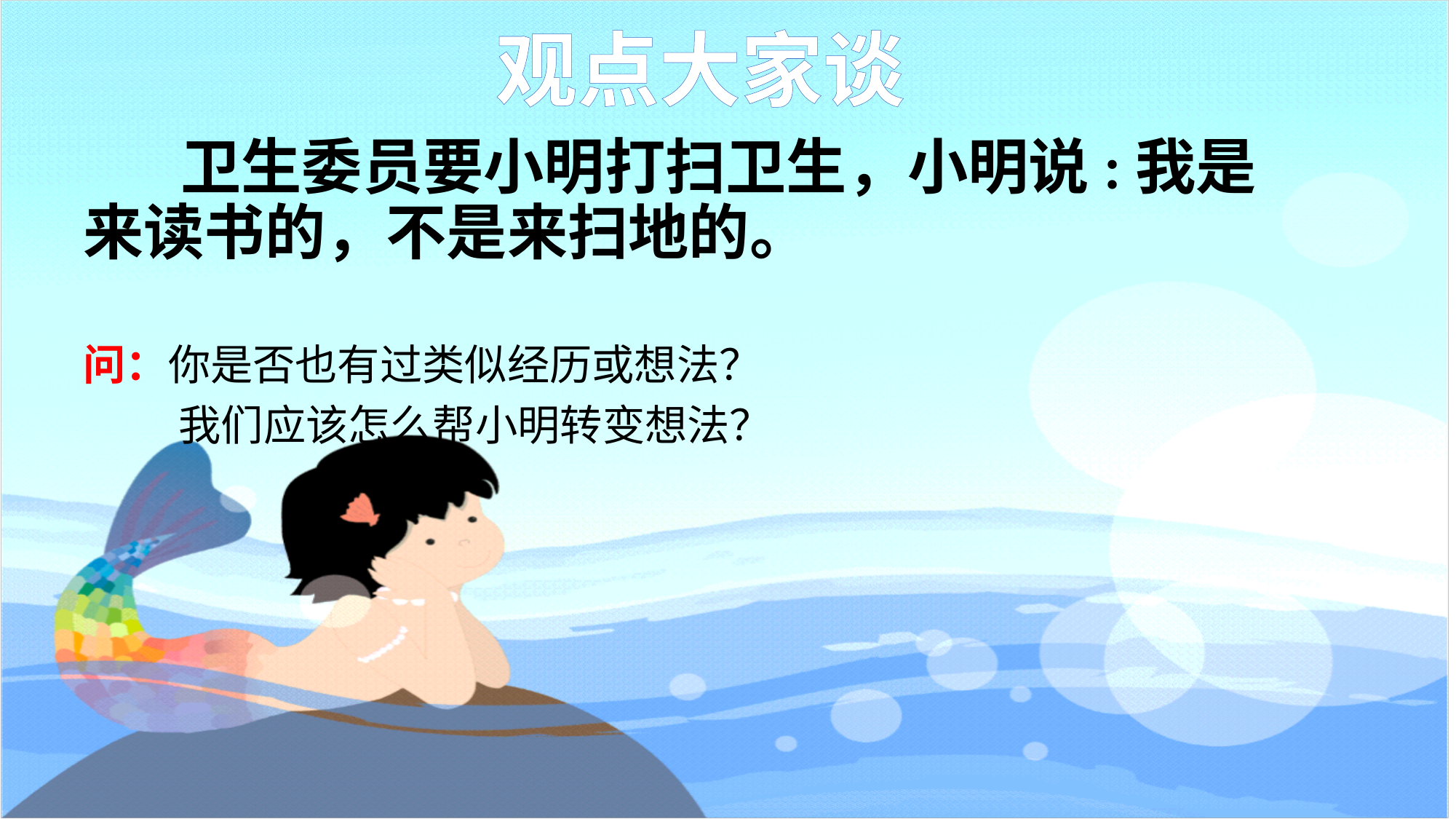

观点大家谈
      卫生委员要小明打扫卫生，小明说:我是来读书的，不是来扫地的。

问：你是否也有过类似经历或想法？
         我们应该怎么帮小明转变想法？